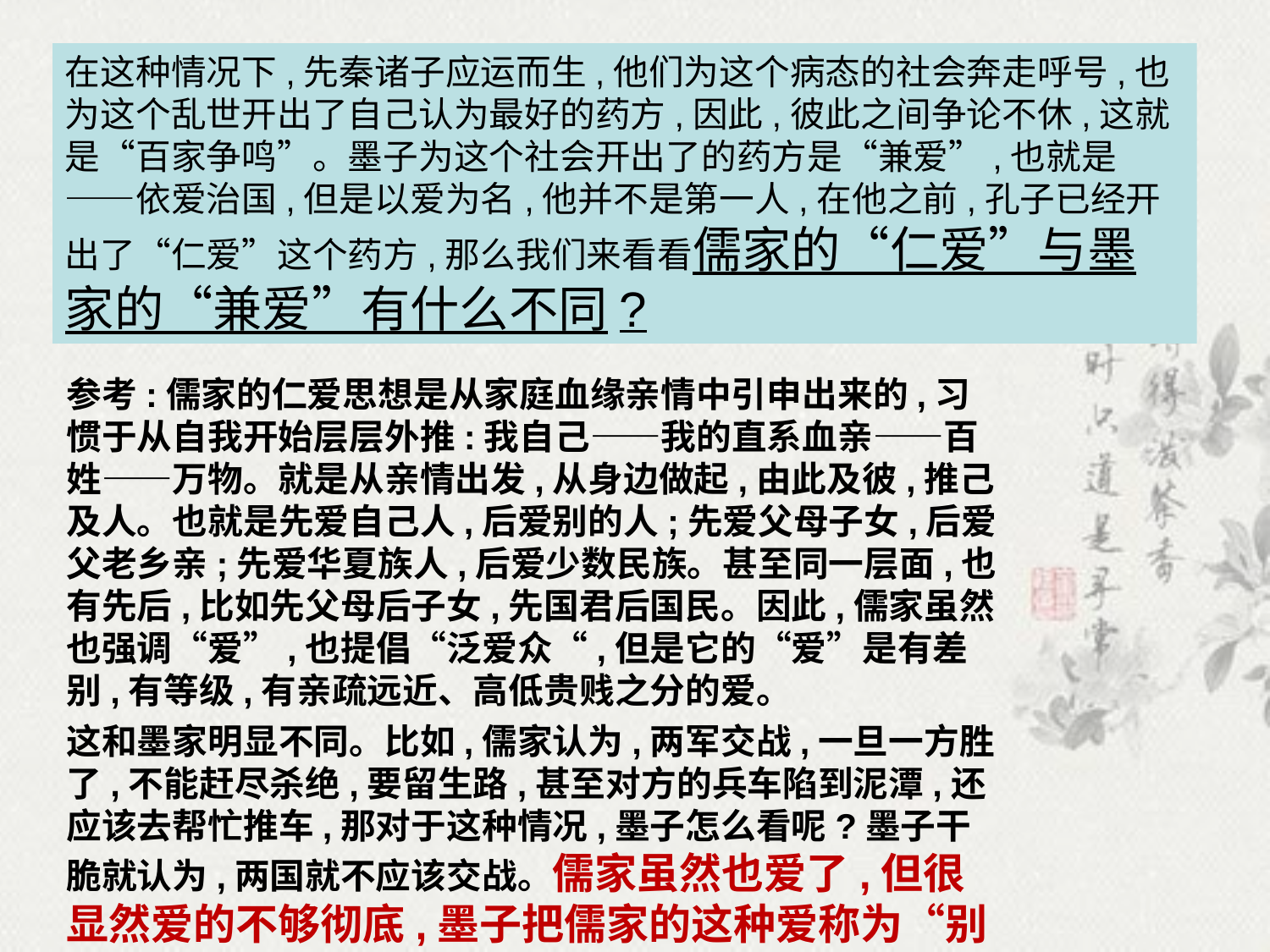

在这种情况下,先秦诸子应运而生,他们为这个病态的社会奔走呼号,也为这个乱世开出了自己认为最好的药方,因此,彼此之间争论不休,这就是“百家争鸣”。墨子为这个社会开出了的药方是“兼爱”,也就是——依爱治国,但是以爱为名,他并不是第一人,在他之前,孔子已经开出了“仁爱”这个药方,那么我们来看看儒家的“仁爱”与墨家的“兼爱”有什么不同?

参考:儒家的仁爱思想是从家庭血缘亲情中引申出来的,习惯于从自我开始层层外推:我自己——我的直系血亲——百姓——万物。就是从亲情出发,从身边做起,由此及彼,推己及人。也就是先爱自己人,后爱别的人;先爱父母子女,后爱父老乡亲;先爱华夏族人,后爱少数民族。甚至同一层面,也有先后,比如先父母后子女,先国君后国民。因此,儒家虽然也强调“爱”,也提倡“泛爱众“,但是它的“爱”是有差别,有等级,有亲疏远近、高低贵贱之分的爱。
这和墨家明显不同。比如,儒家认为,两军交战,一旦一方胜了,不能赶尽杀绝,要留生路,甚至对方的兵车陷到泥潭,还应该去帮忙推车,那对于这种情况,墨子怎么看呢?墨子干脆就认为,两国就不应该交战。儒家虽然也爱了,但很显然爱的不够彻底,墨子把儒家的这种爱称为“别爱”。